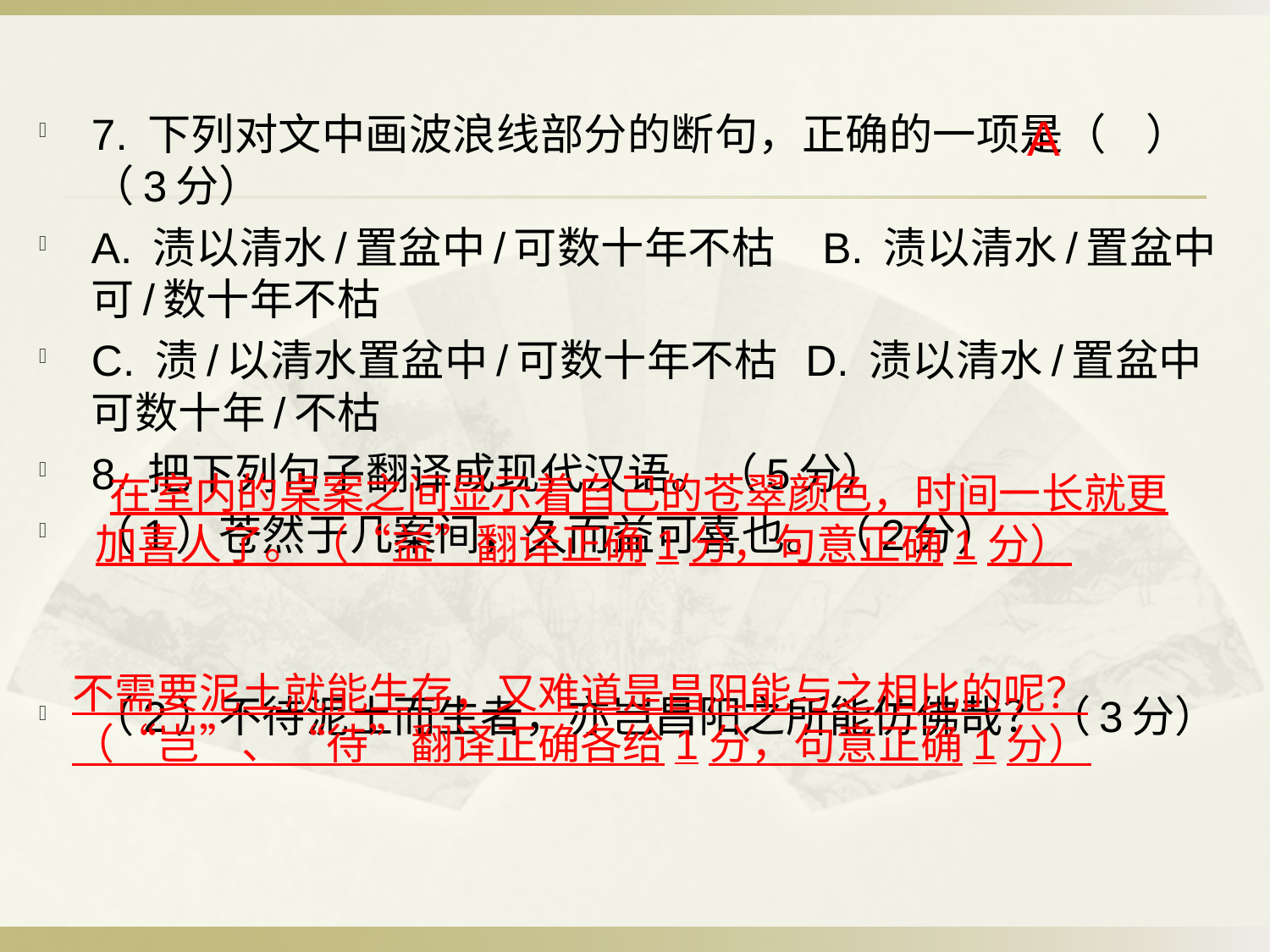

7. 下列对文中画波浪线部分的断句，正确的一项是（    ）（3分）
A. 渍以清水/置盆中/可数十年不枯    B. 渍以清水/置盆中可/数十年不枯
C. 渍/以清水置盆中/可数十年不枯  D. 渍以清水/置盆中可数十年/不枯
8. 把下列句子翻译成现代汉语。（5分）
（1）苍然于几案间，久而益可喜也。（2分）

（2）不待泥土而生者，亦岂昌阳之所能仿佛哉？（3分）

A
 在室内的桌案之间显示着自己的苍翠颜色，时间一长就更加喜人了。（“益”翻译正确1分，句意正确1分）

不需要泥土就能生存，又难道是昌阳能与之相比的呢？（“岂”、“待”翻译正确各给1分，句意正确1分）